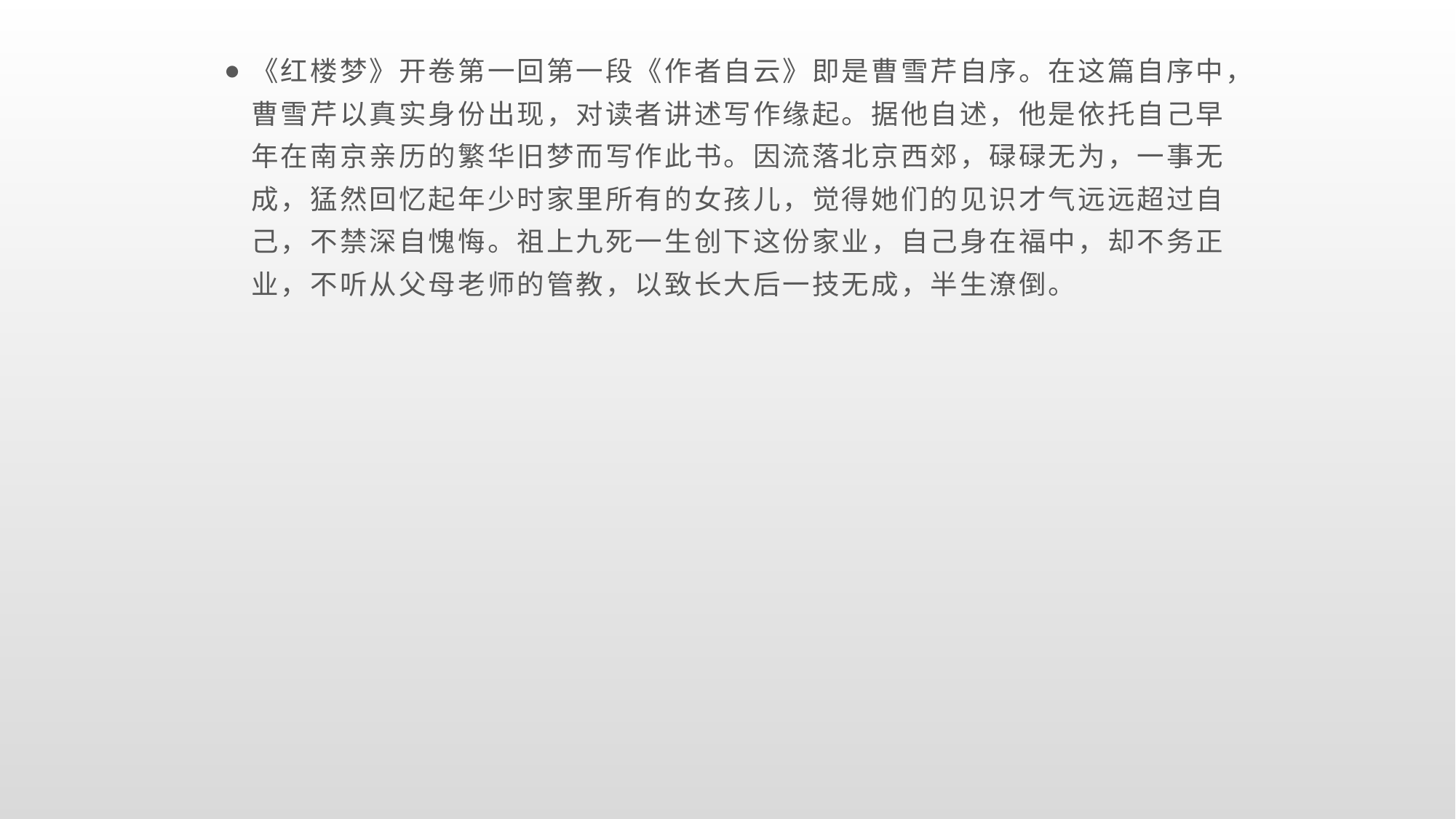

《红楼梦》开卷第一回第一段《作者自云》即是曹雪芹自序。在这篇自序中，曹雪芹以真实身份出现，对读者讲述写作缘起。据他自述，他是依托自己早年在南京亲历的繁华旧梦而写作此书。因流落北京西郊，碌碌无为，一事无成，猛然回忆起年少时家里所有的女孩儿，觉得她们的见识才气远远超过自己，不禁深自愧悔。祖上九死一生创下这份家业，自己身在福中，却不务正业，不听从父母老师的管教，以致长大后一技无成，半生潦倒。
#